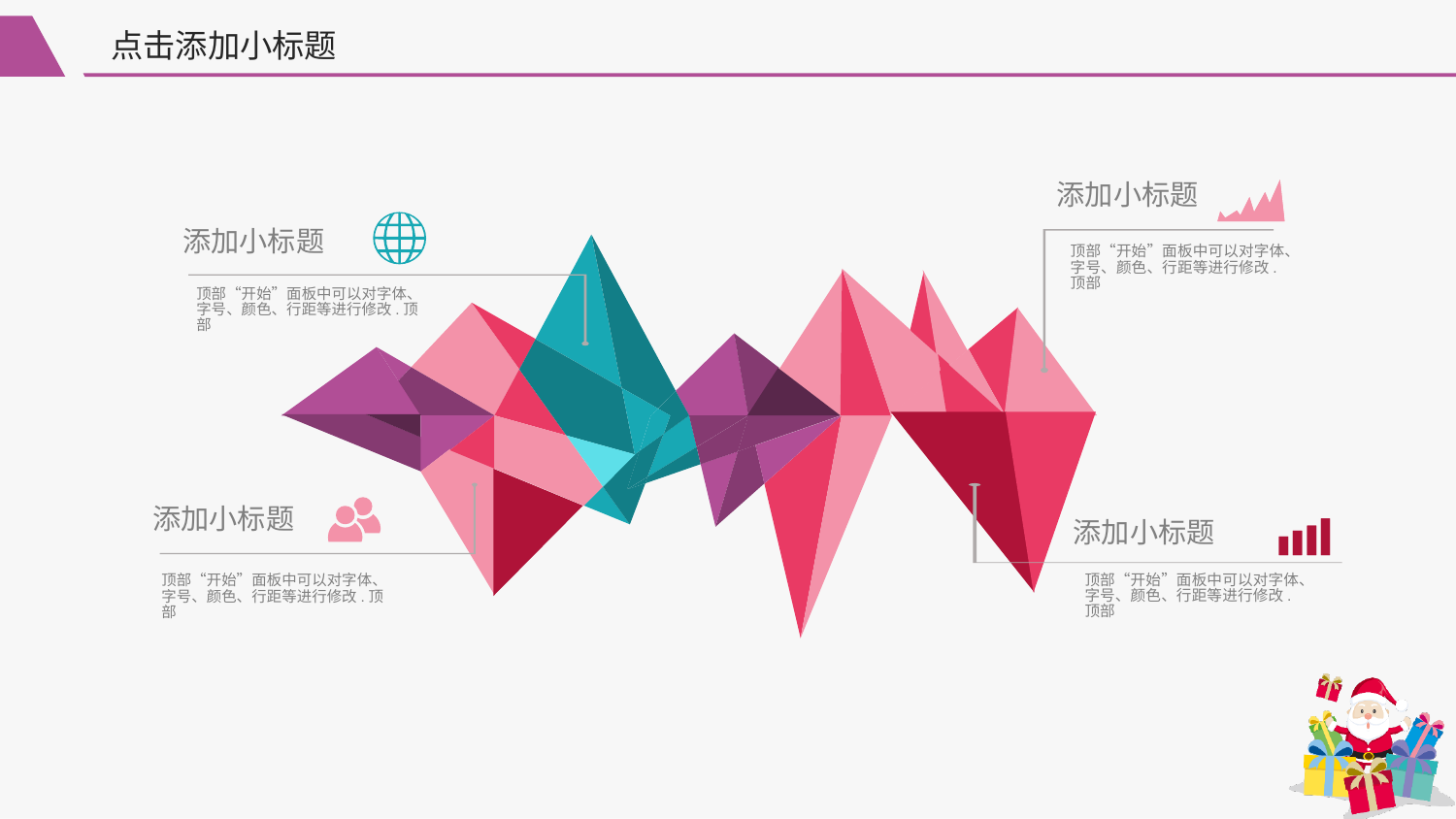

点击添加小标题

添加小标题

添加小标题

顶部“开始”面板中可以对字体、字号、颜色、行距等进行修改.顶部

顶部“开始”面板中可以对字体、字号、颜色、行距等进行修改.顶部

添加小标题

添加小标题

顶部“开始”面板中可以对字体、字号、颜色、行距等进行修改.顶部
顶部“开始”面板中可以对字体、字号、颜色、行距等进行修改.顶部